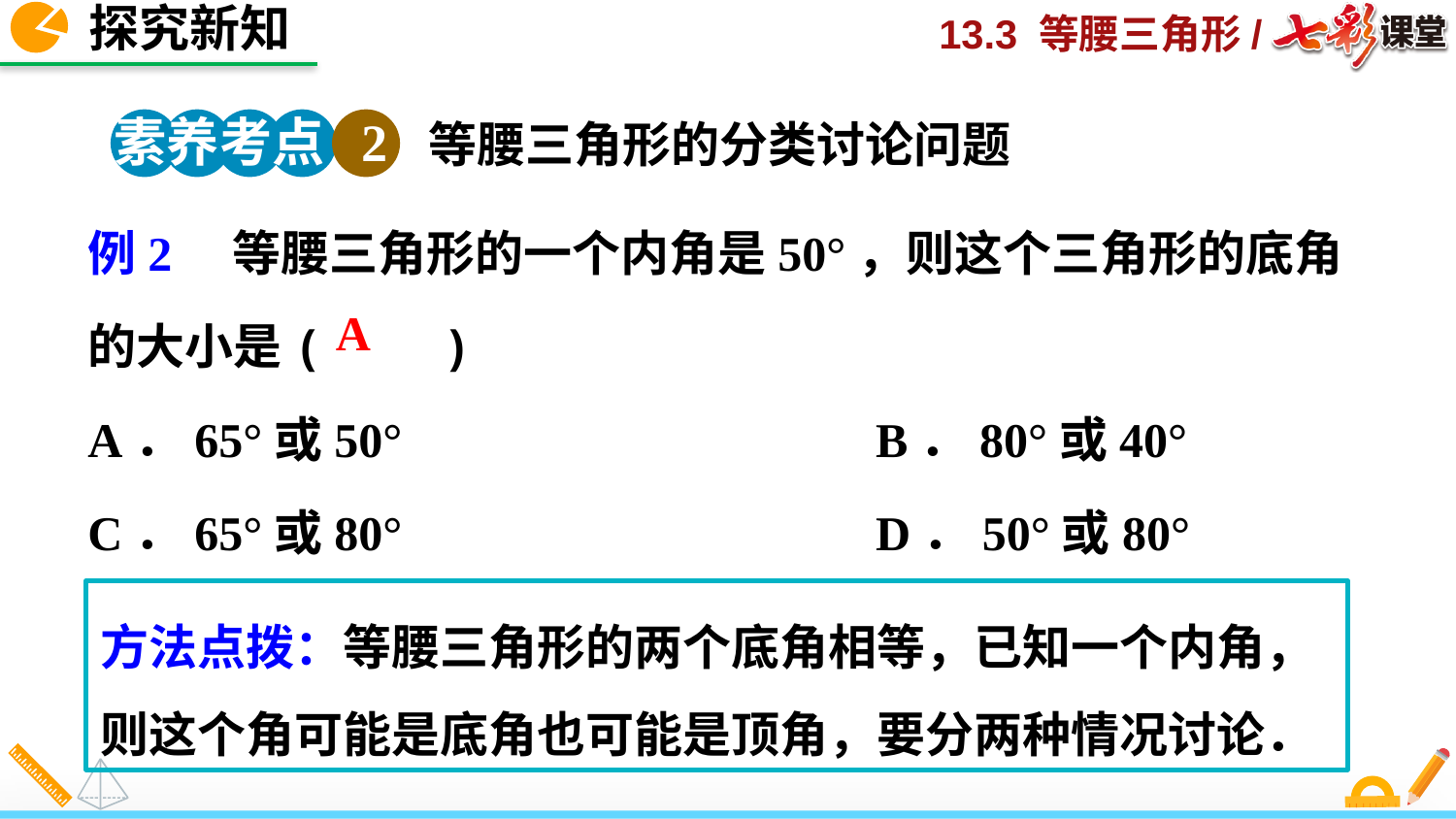

探究新知

素养考点  2

等腰三角形的分类讨论问题
例2    等腰三角形的一个内角是50°，则这个三角形的底角的大小是(　　)
A．65°或50°                                       B．80°或40°
C．65°或80°                                       D．50°或80°
A
方法点拨：等腰三角形的两个底角相等，已知一个内角，则这个角可能是底角也可能是顶角，要分两种情况讨论．